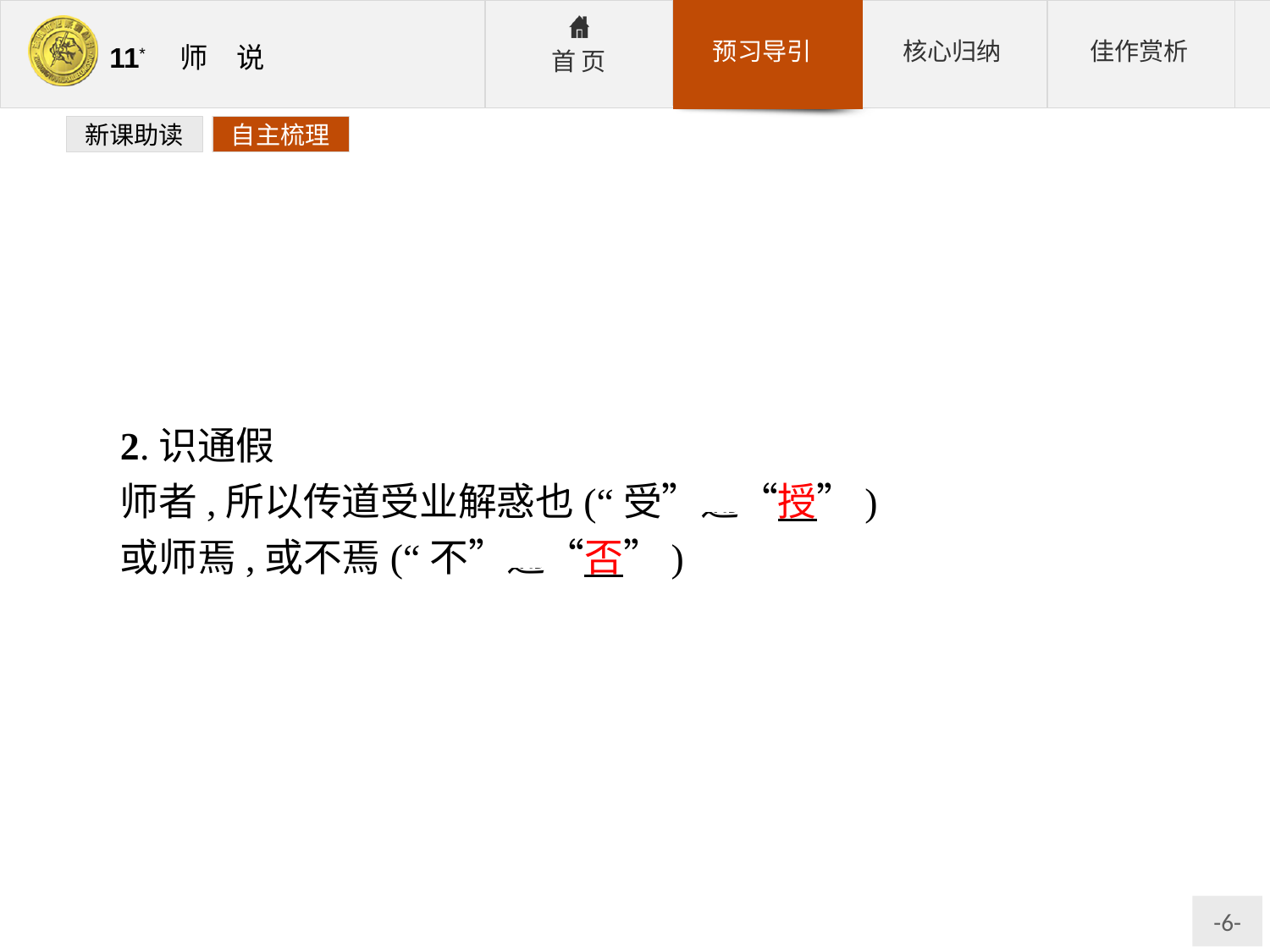

新课助读
自主梳理
2.识通假
师者,所以传道受业解惑也(“受”通“授”)
或师焉,或不焉(“不”通“否”)